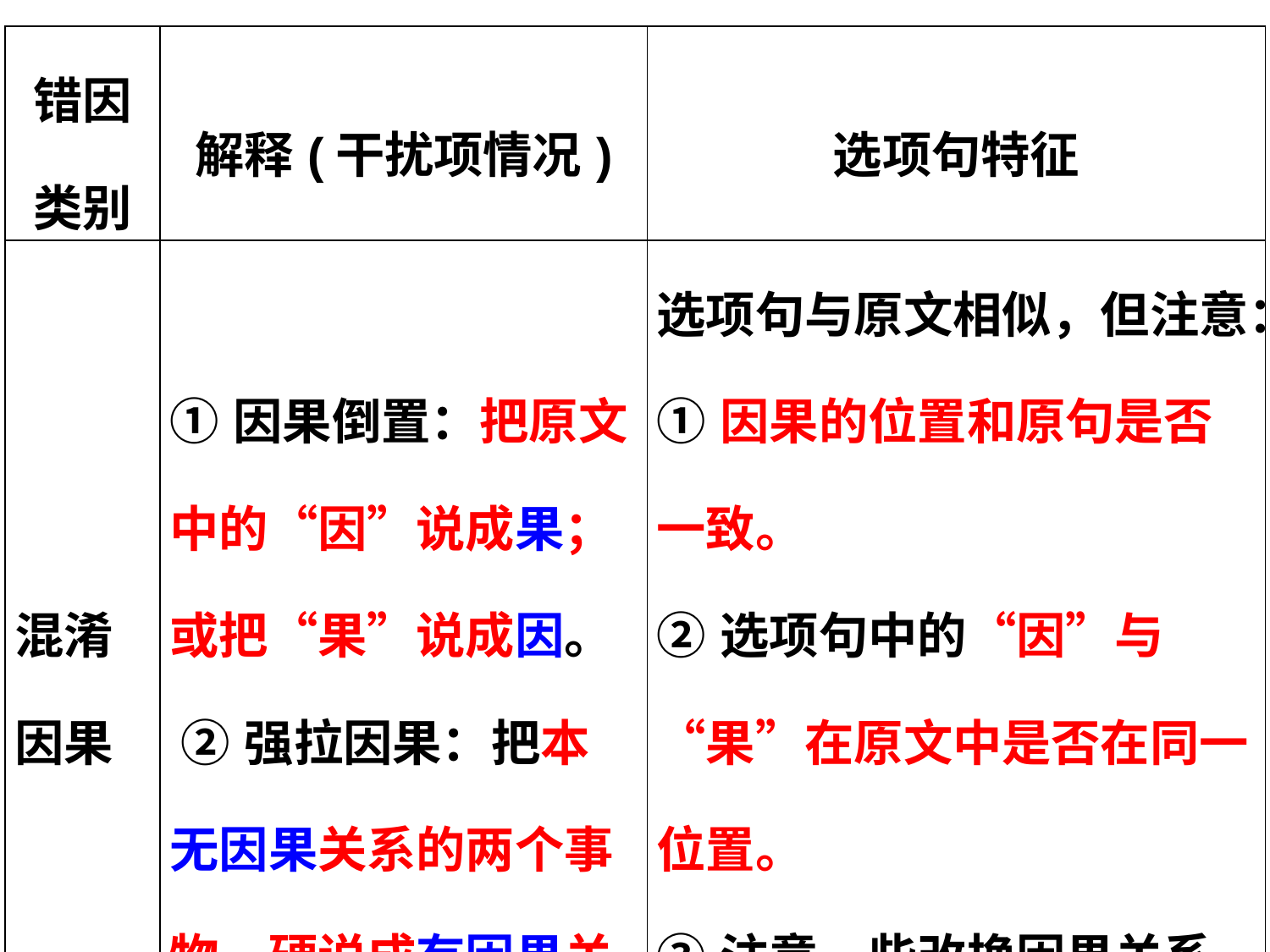

| 错因 类别 | 解释(干扰项情况) | 选项句特征 |
| --- | --- | --- |
| 混淆因果 | ①因果倒置：把原文中的“因”说成果； 或把“果”说成因。 ②强拉因果：把本无因果关系的两个事物，硬说成有因果关系。 | 选项句与原文相似，但注意： ①因果的位置和原句是否一致。 ②选项句中的“因”与“果”在原文中是否在同一位置。 ③注意一些改换因果关系的关键词，如：之所以，就只要…… |